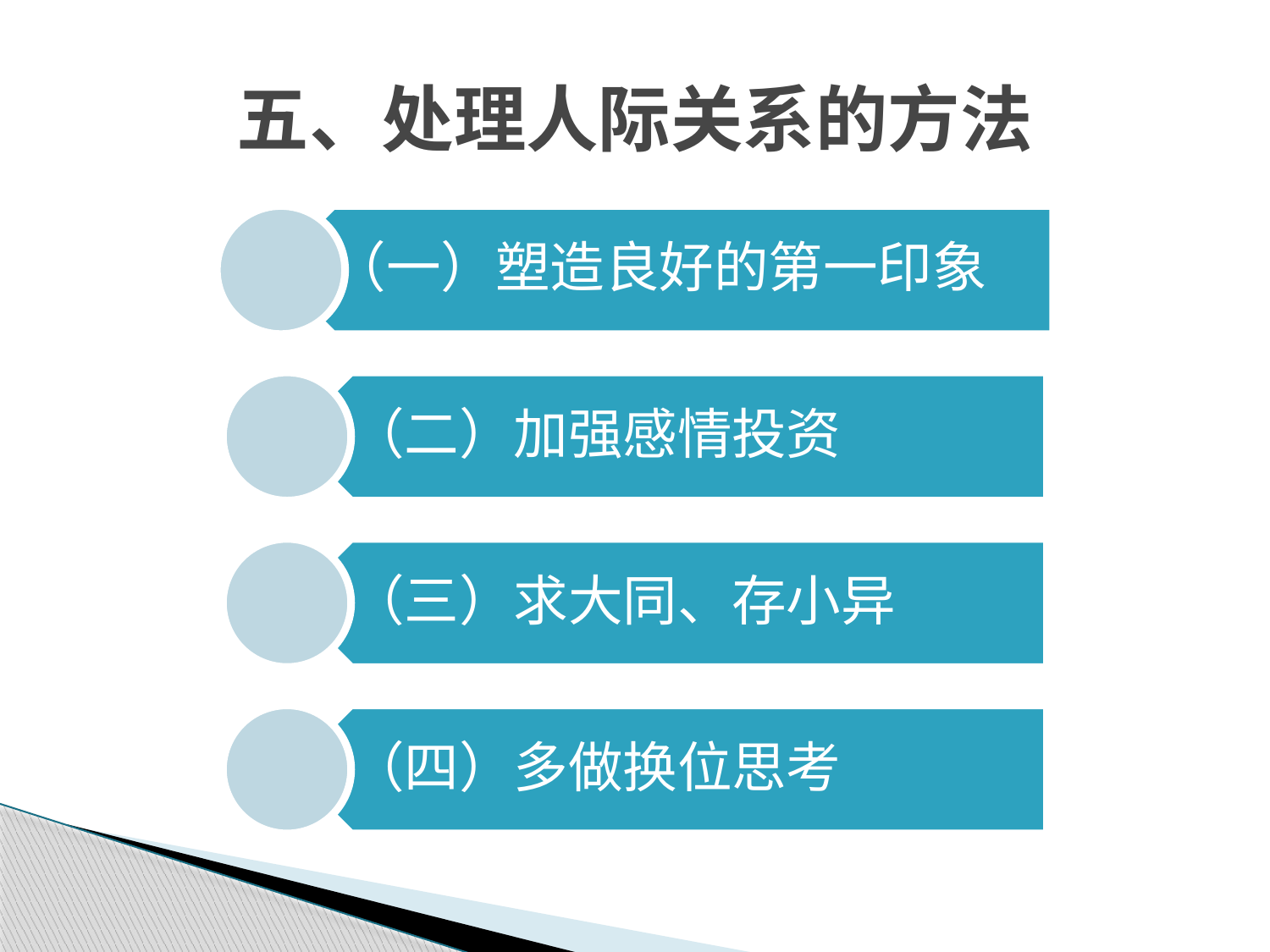

# 五、处理人际关系的方法
（一）塑造良好的第一印象
（二）加强感情投资
（三）求大同、存小异
（四）多做换位思考